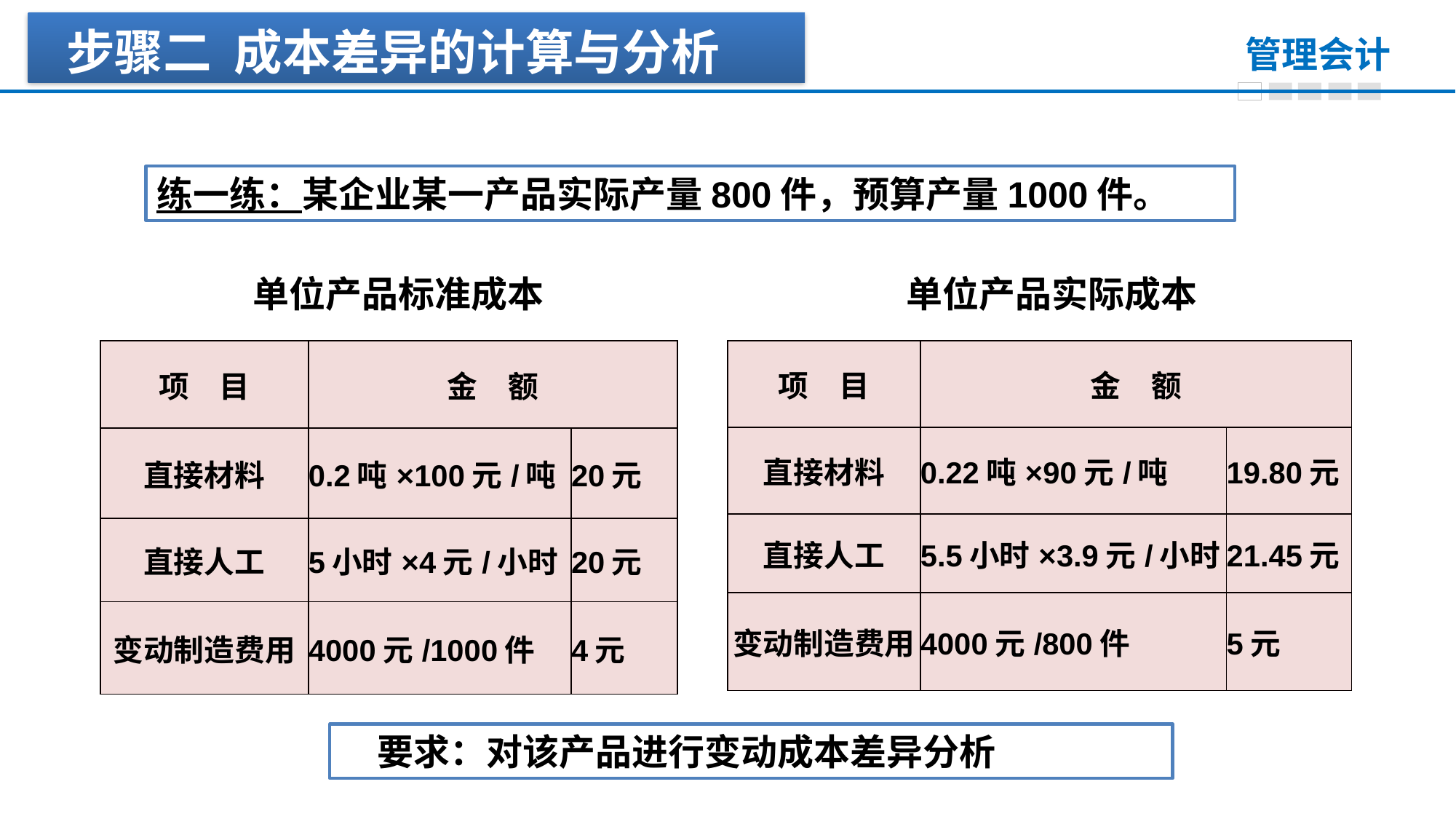

步骤二  成本差异的计算与分析
练一练：某企业某一产品实际产量800件，预算产量1000件。
单位产品标准成本
单位产品实际成本
| 项　目 | 金　额 |  |
| --- | --- | --- |
| 直接材料 | 0.2吨×100元/吨 | 20元 |
| 直接人工 | 5小时×4元/小时 | 20元 |
| 变动制造费用 | 4000元/1000件 | 4元 |
| 项　目 | 金　额 |  |
| --- | --- | --- |
| 直接材料 | 0.22吨×90元/吨 | 19.80元 |
| 直接人工 | 5.5小时×3.9元/小时 | 21.45元 |
| 变动制造费用 | 4000元/800件 | 5元 |
　要求：对该产品进行变动成本差异分析